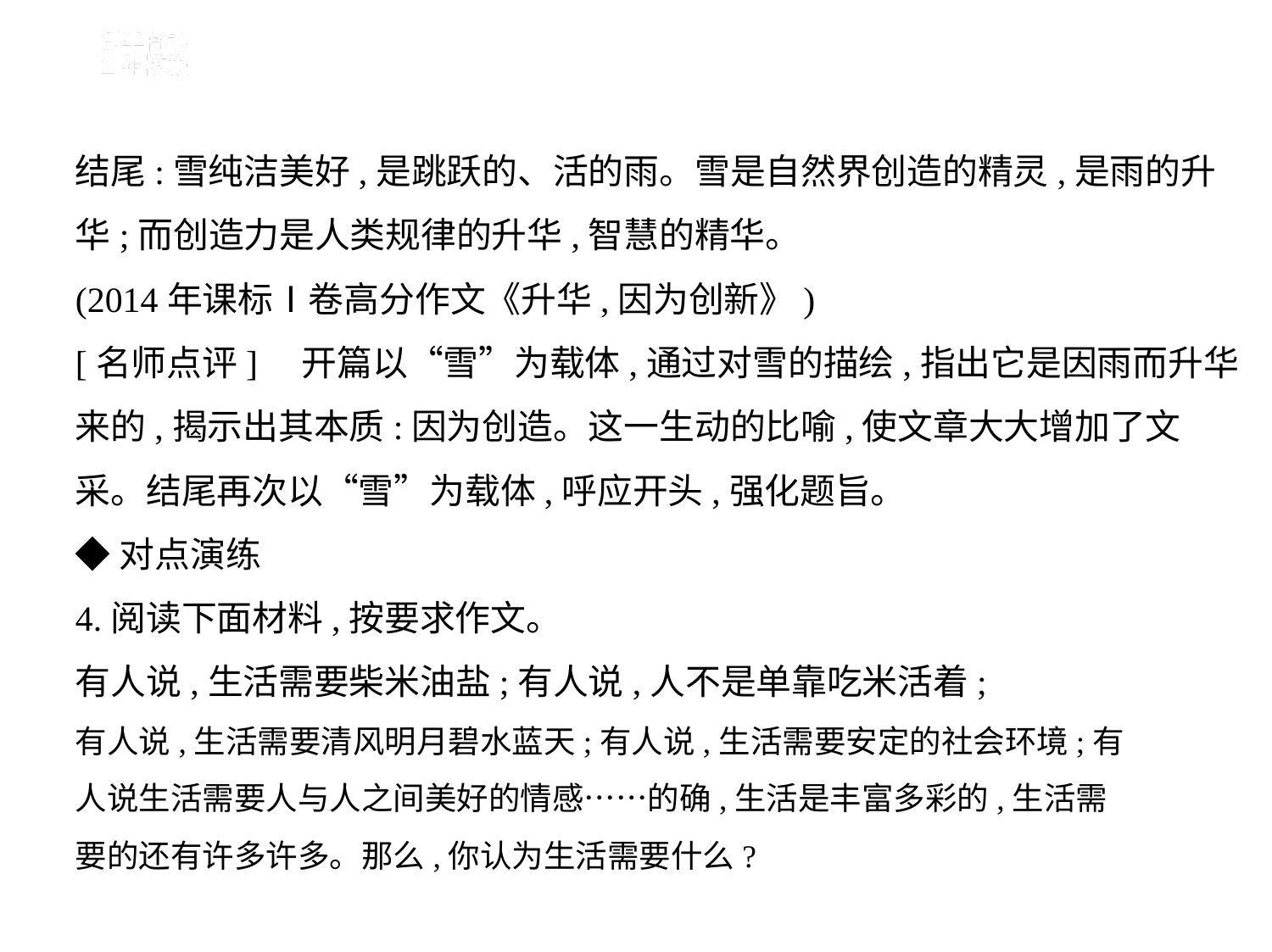

结尾:雪纯洁美好,是跳跃的、活的雨。雪是自然界创造的精灵,是雨的升
华;而创造力是人类规律的升华,智慧的精华。
(2014年课标Ⅰ卷高分作文《升华,因为创新》)
[名师点评]　开篇以“雪”为载体,通过对雪的描绘,指出它是因雨而升华
来的,揭示出其本质:因为创造。这一生动的比喻,使文章大大增加了文
采。结尾再次以“雪”为载体,呼应开头,强化题旨。
◆对点演练
4.阅读下面材料,按要求作文。
有人说,生活需要柴米油盐;有人说,人不是单靠吃米活着;
有人说,生活需要清风明月碧水蓝天;有人说,生活需要安定的社会环境;有
人说生活需要人与人之间美好的情感……的确,生活是丰富多彩的,生活需
要的还有许多许多。那么,你认为生活需要什么?